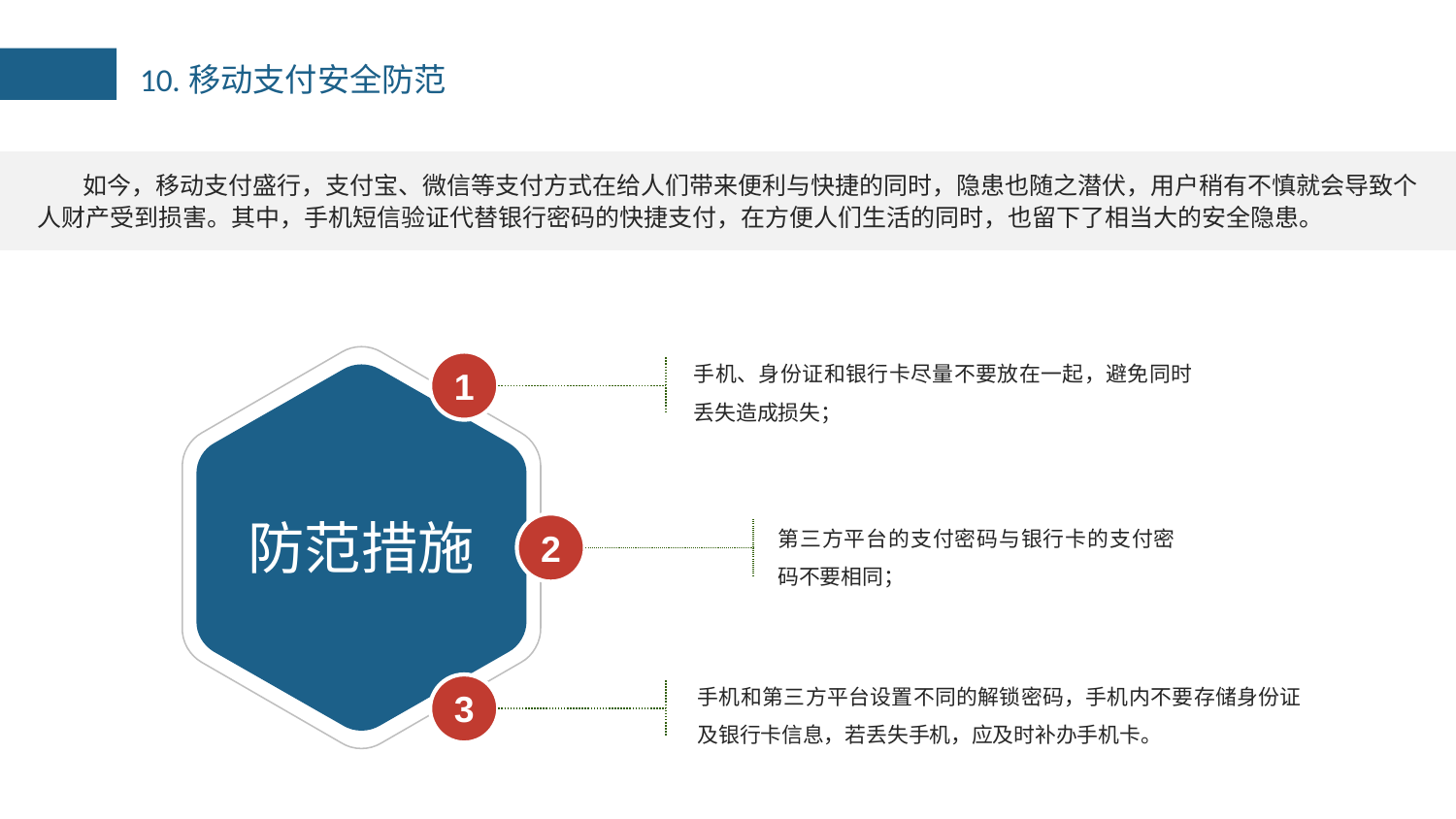

10.移动支付安全防范

如今，移动支付盛行，支付宝、微信等支付方式在给人们带来便利与快捷的同时，隐患也随之潜伏，用户稍有不慎就会导致个人财产受到损害。其中，手机短信验证代替银行密码的快捷支付，在方便人们生活的同时，也留下了相当大的安全隐患。
手机、身份证和银行卡尽量不要放在一起，避免同时丢失造成损失；
1

第三方平台的支付密码与银行卡的支付密码不要相同；
防范措施
2
手机和第三方平台设置不同的解锁密码，手机内不要存储身份证及银行卡信息，若丢失手机，应及时补办手机卡。
3